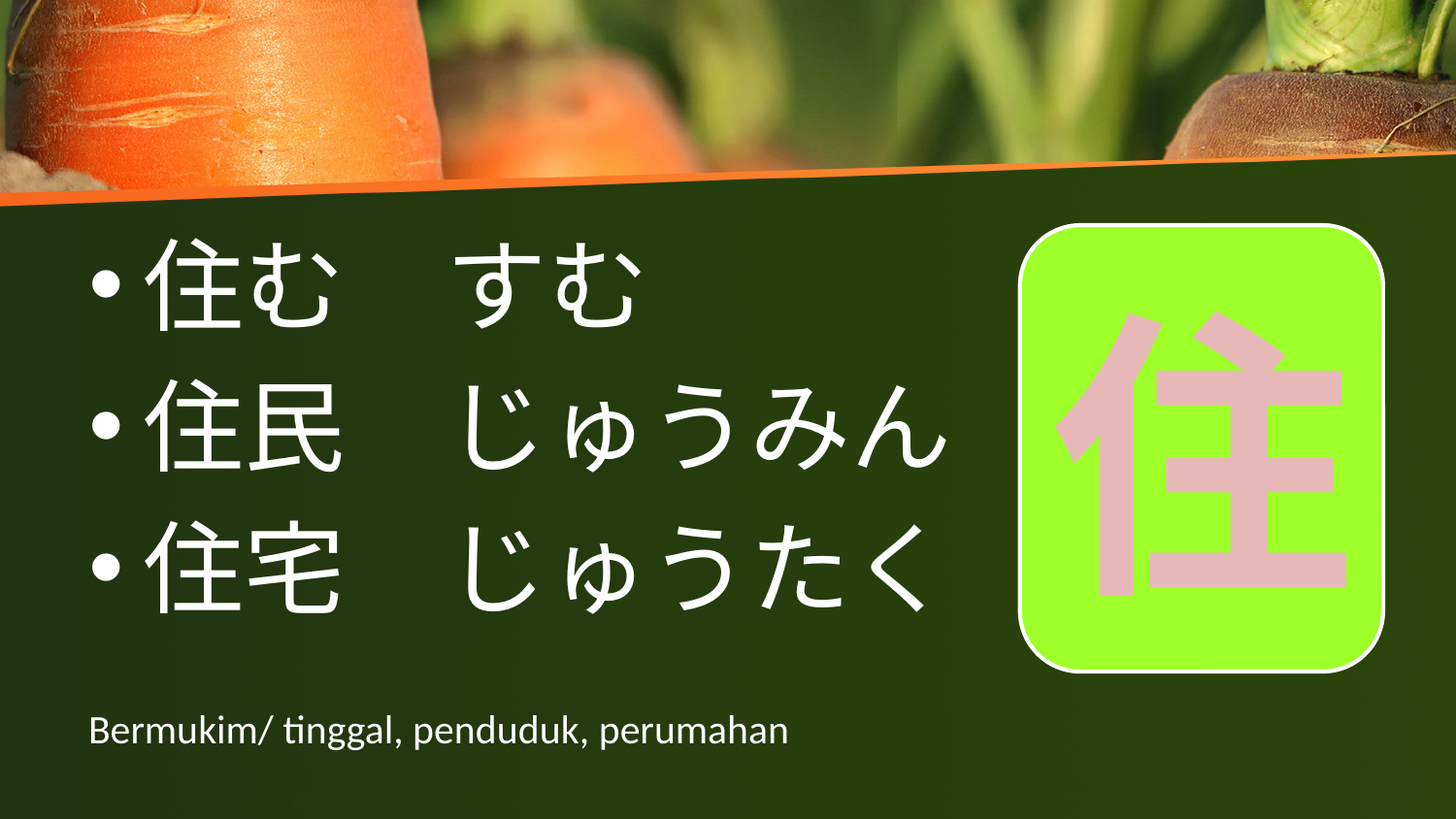

住む　すむ
住民　じゅうみん
住宅　じゅうたく
住
# Bermukim/ tinggal, penduduk, perumahan